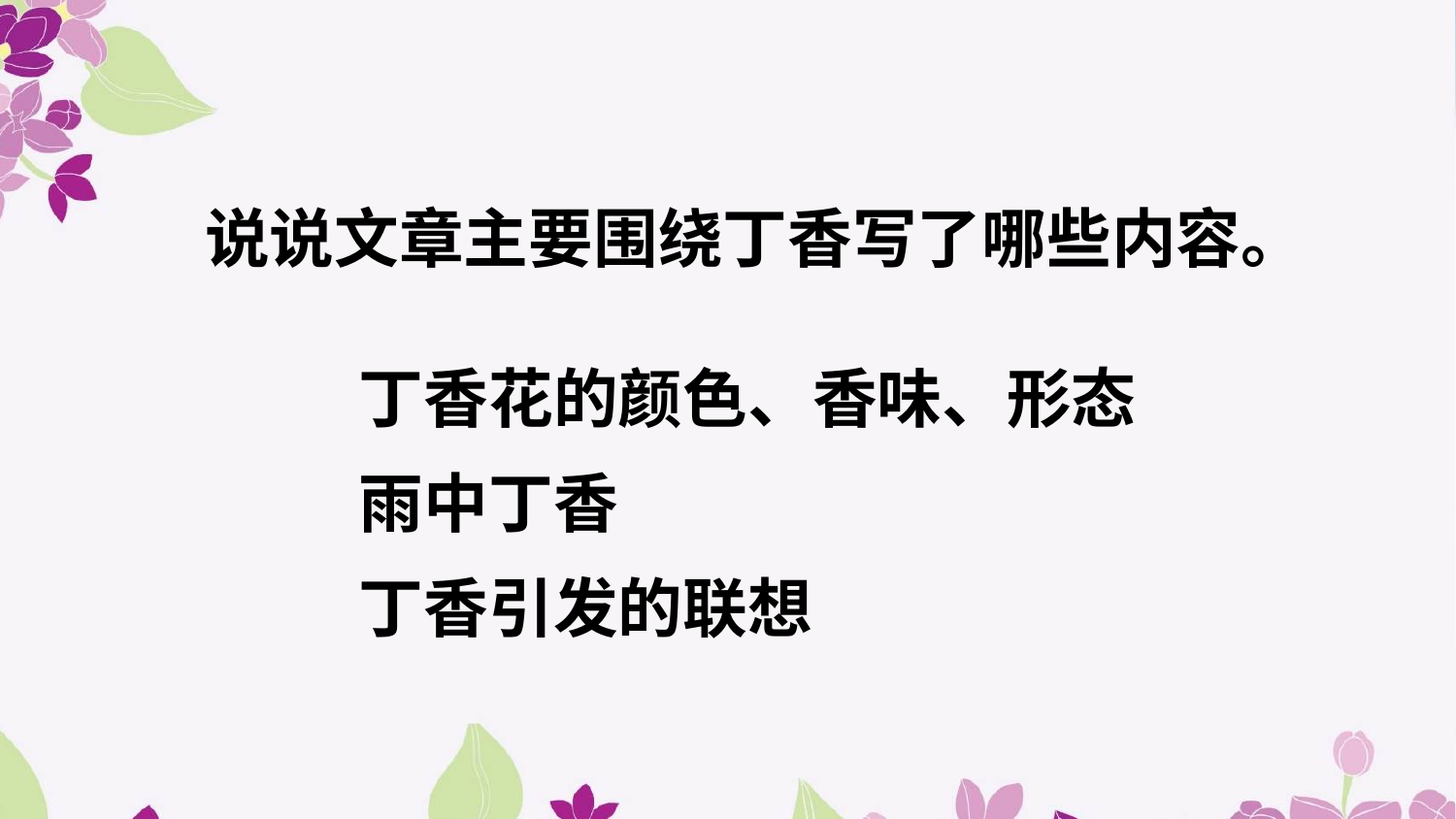

说说文章主要围绕丁香写了哪些内容。
丁香花的颜色、香味、形态
雨中丁香
丁香引发的联想